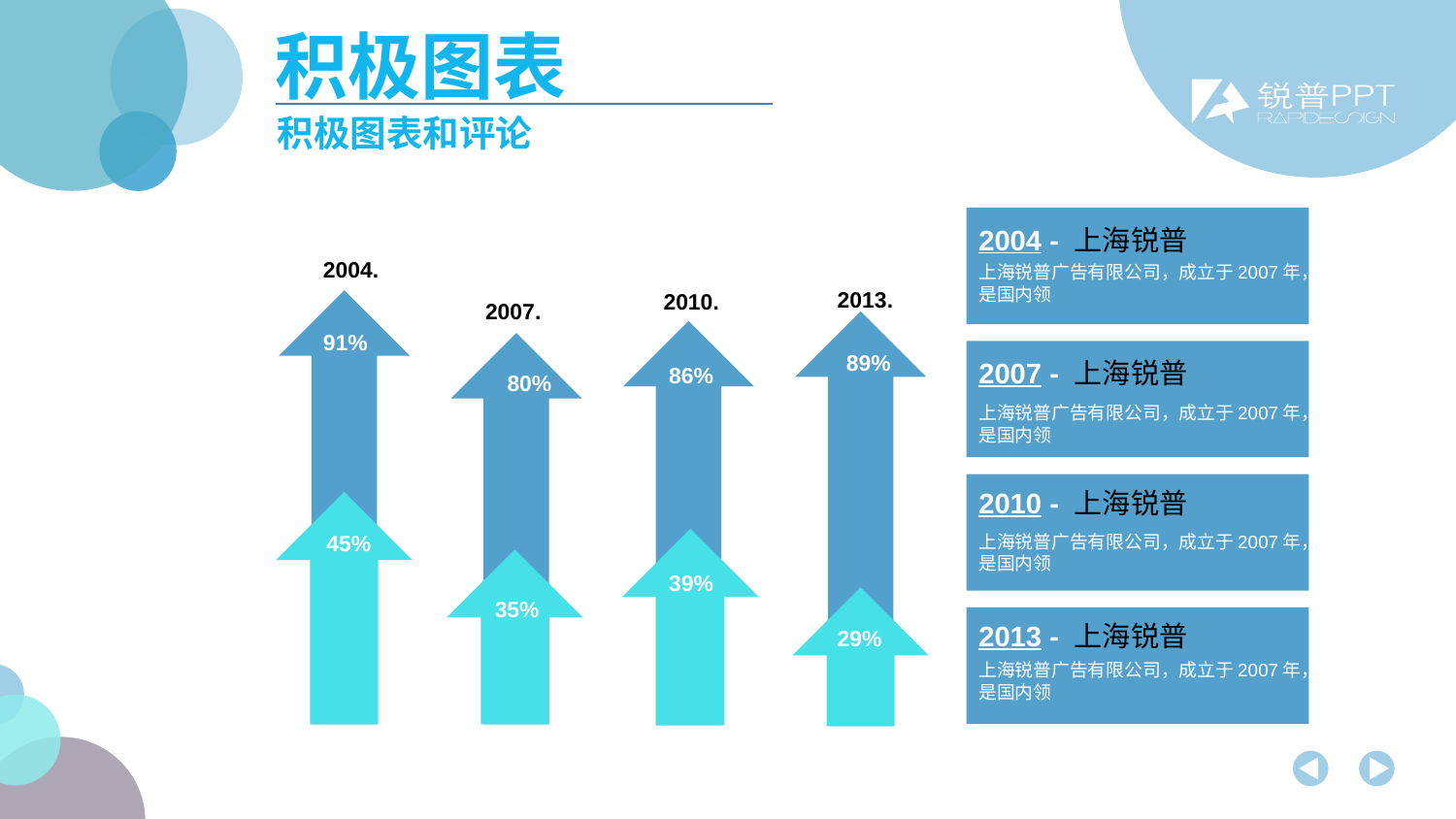

积极图表
积极图表和评论

2004 - 上海锐普
2004.
上海锐普广告有限公司，成立于2007年，是国内领
2013.
2010.

2007.

91%

89%
86%
2007 - 上海锐普
80%
上海锐普广告有限公司，成立于2007年，是国内领

2010 - 上海锐普

45%

上海锐普广告有限公司，成立于2007年，是国内领

39%

35%

29%
2013 - 上海锐普
上海锐普广告有限公司，成立于2007年，是国内领